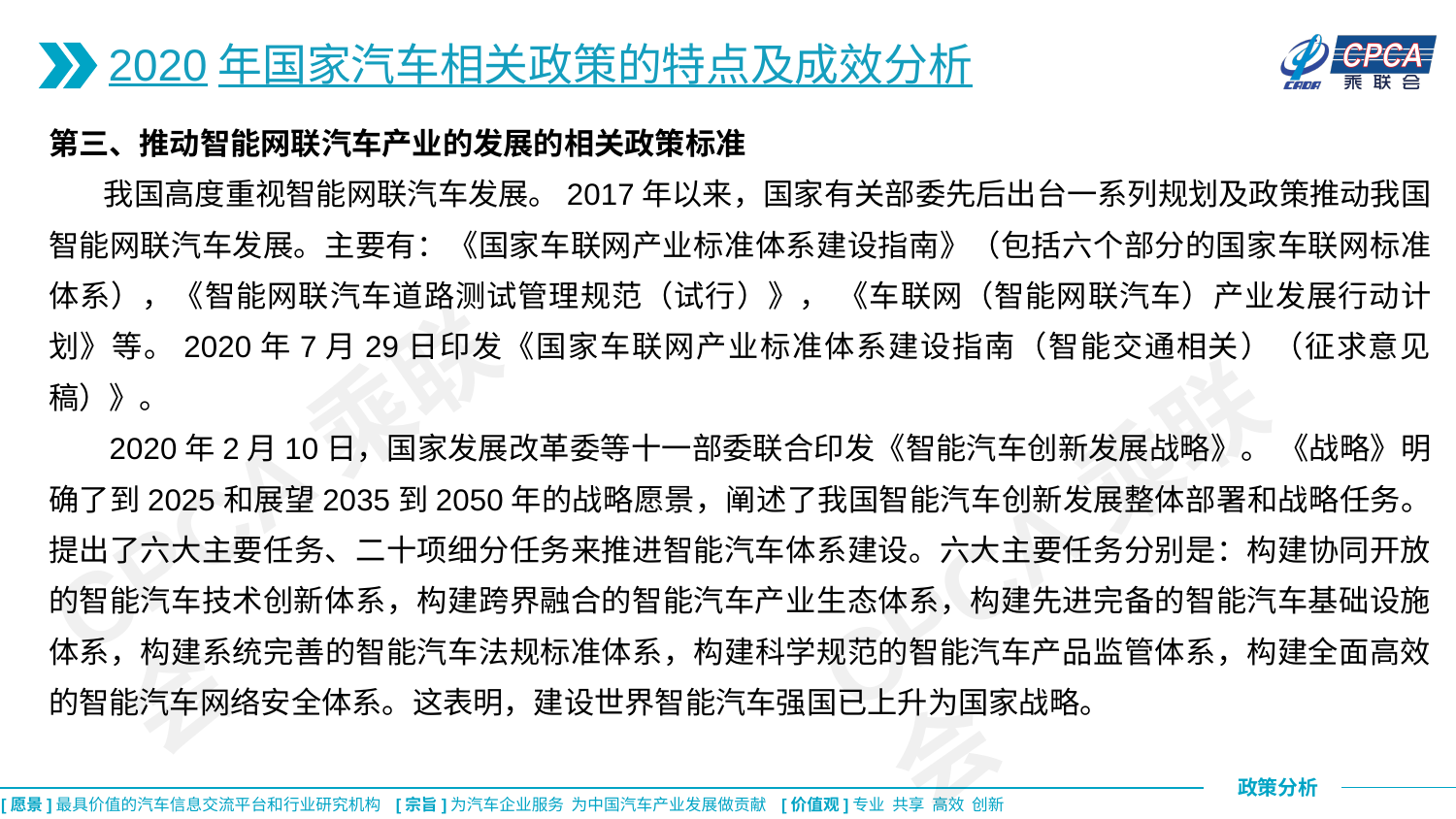

2020年国家汽车相关政策的特点及成效分析
第三、推动智能网联汽车产业的发展的相关政策标准
       我国高度重视智能网联汽车发展。2017年以来，国家有关部委先后出台一系列规划及政策推动我国智能网联汽车发展。主要有：《国家车联网产业标准体系建设指南》（包括六个部分的国家车联网标准体系），《智能网联汽车道路测试管理规范（试行）》， 《车联网（智能网联汽车）产业发展行动计划》等。2020年7月29日印发《国家车联网产业标准体系建设指南（智能交通相关）（征求意见稿）》。
       2020年2月10日，国家发展改革委等十一部委联合印发《智能汽车创新发展战略》。 《战略》明确了到2025和展望2035到2050年的战略愿景，阐述了我国智能汽车创新发展整体部署和战略任务。提出了六大主要任务、二十项细分任务来推进智能汽车体系建设。六大主要任务分别是：构建协同开放的智能汽车技术创新体系，构建跨界融合的智能汽车产业生态体系，构建先进完备的智能汽车基础设施体系，构建系统完善的智能汽车法规标准体系，构建科学规范的智能汽车产品监管体系，构建全面高效的智能汽车网络安全体系。这表明，建设世界智能汽车强国已上升为国家战略。
CPCA乘联会
CPCA乘联会